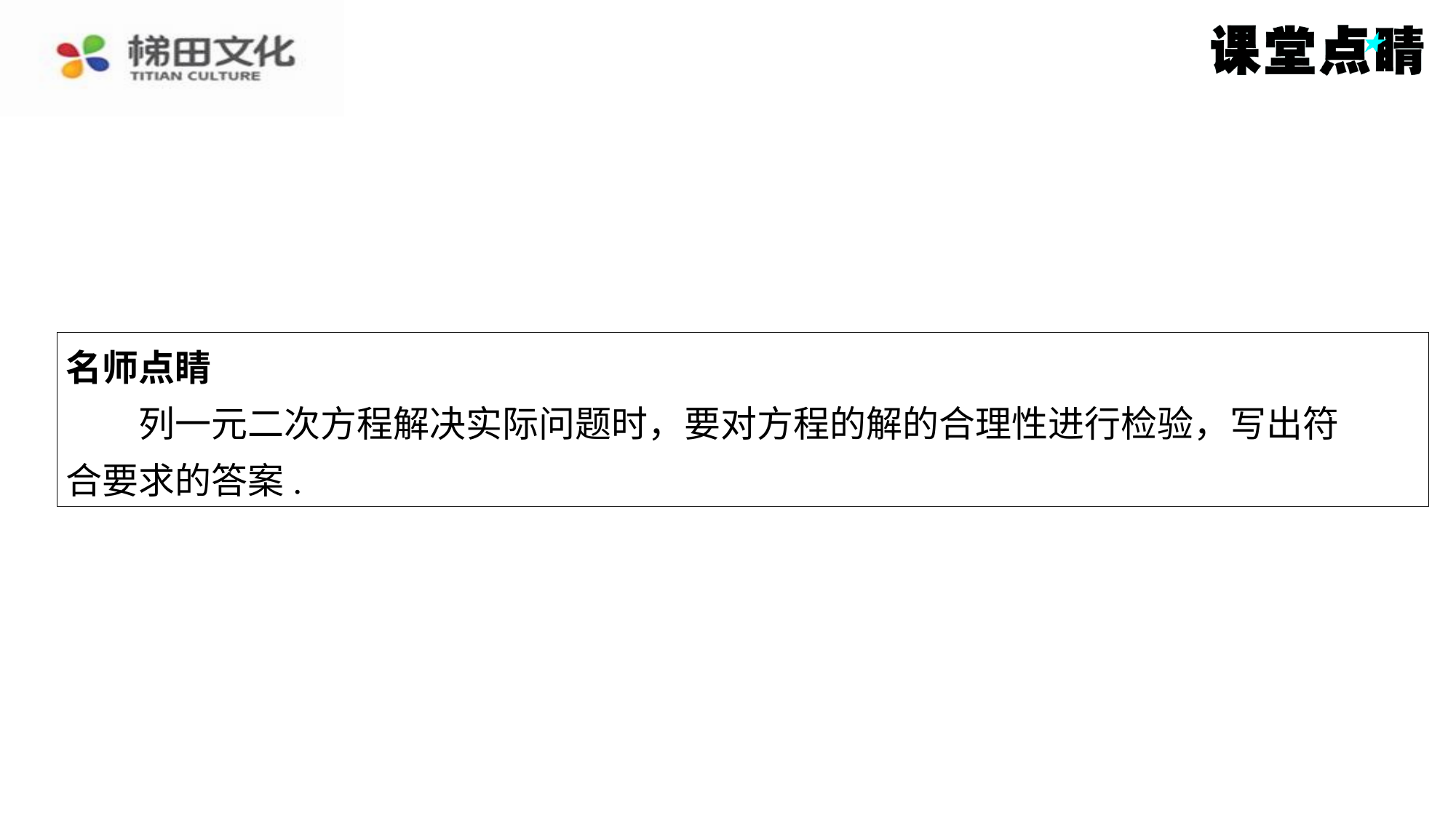

名师点睛
　　列一元二次方程解决实际问题时，要对方程的解的合理性进行检验，写出符
合要求的答案.